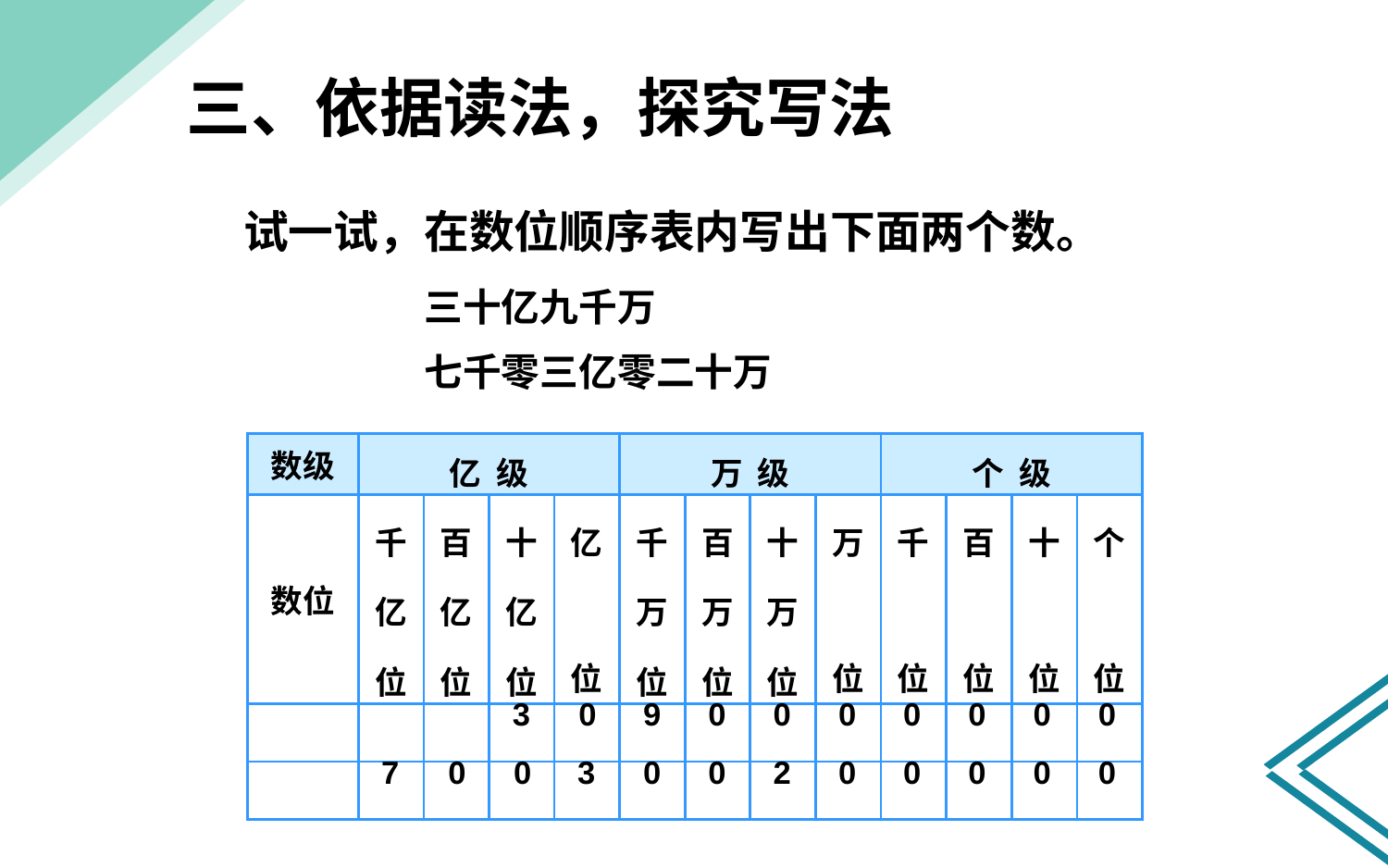

三、依据读法，探究写法
试一试，在数位顺序表内写出下面两个数。
三十亿九千万
七千零三亿零二十万
| 数级 | 亿 级 |  |  |  | 万 级 |  |  |  | 个 级 |  |  |  |
| --- | --- | --- | --- | --- | --- | --- | --- | --- | --- | --- | --- | --- |
| 数位 | 千亿位 | 百亿位 | 十亿位 | 亿 位 | 千 万 位 | 百 万 位 | 十 万 位 | 万 位 | 千 位 | 百 位 | 十 位 | 个 位 |
|  |  |  |  |  |  |  |  |  |  |  |  |  |
|  |  |  |  |  |  |  |  |  |  |  |  |  |
3
0
9
0
0
0
0
0
0
0
7
0
0
3
0
0
2
0
0
0
0
0